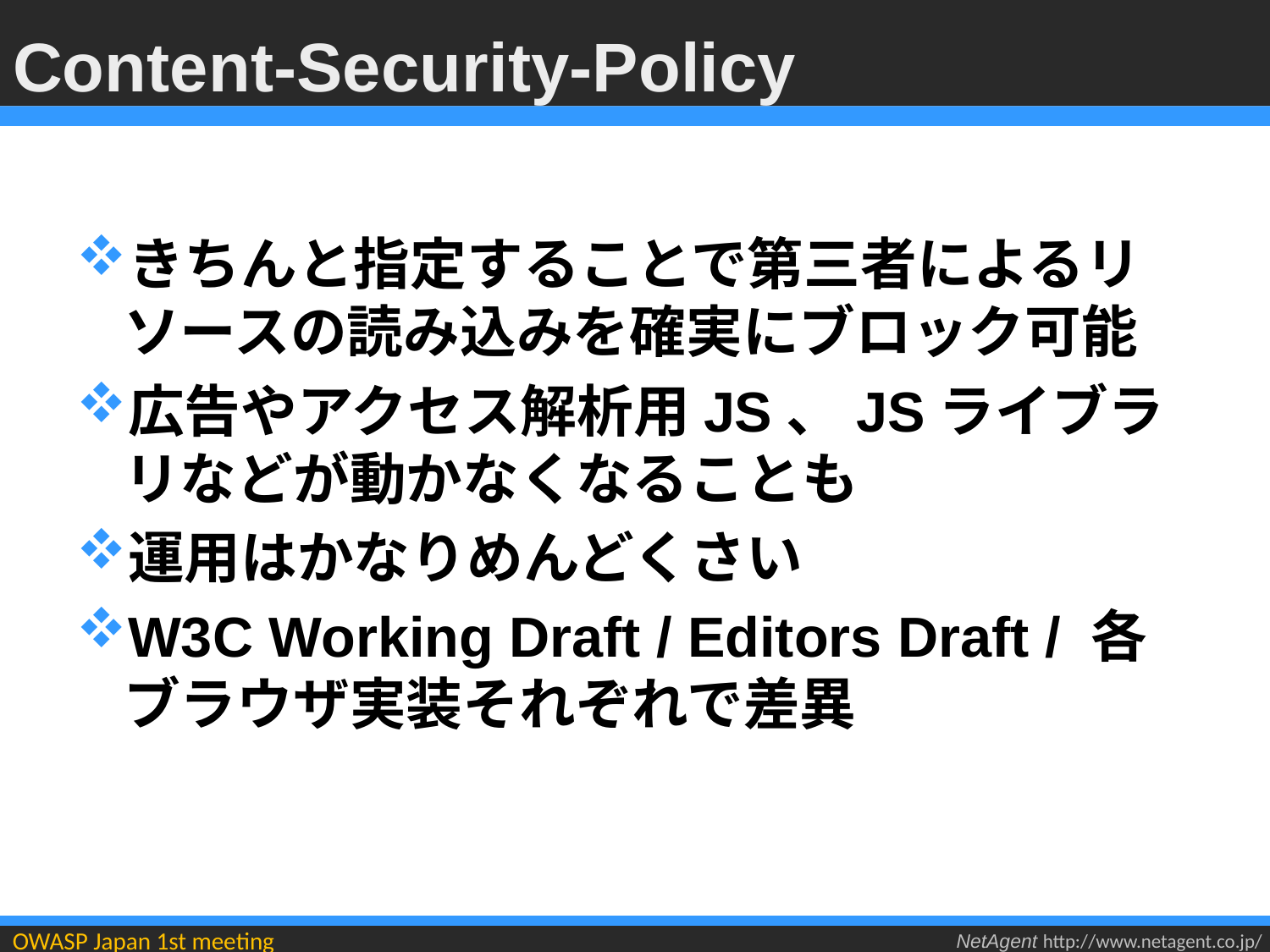

# Content-Security-Policy
きちんと指定することで第三者によるリソースの読み込みを確実にブロック可能
広告やアクセス解析用JS、JSライブラリなどが動かなくなることも
運用はかなりめんどくさい
W3C Working Draft / Editors Draft / 各ブラウザ実装それぞれで差異